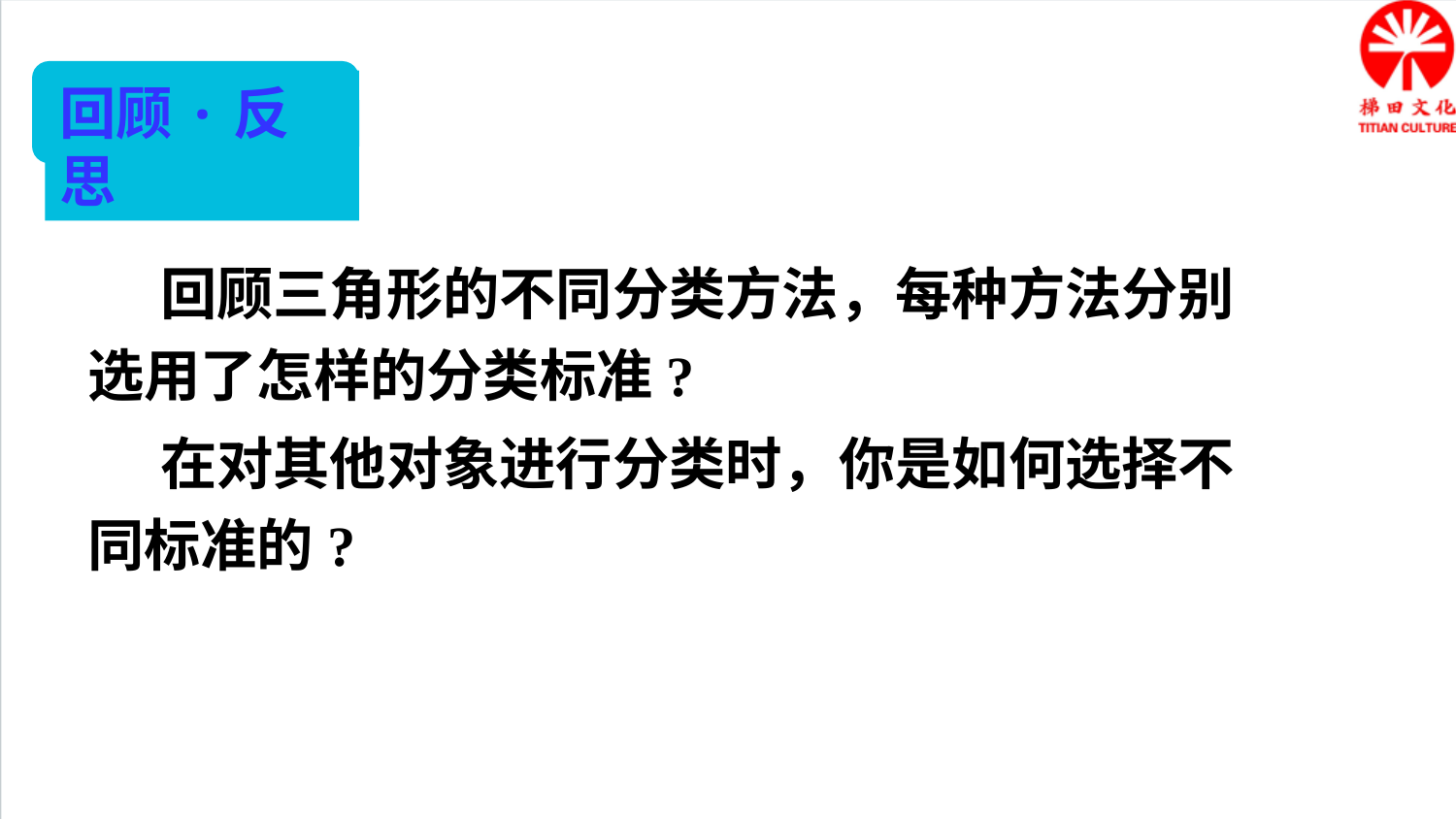

回顾·反思
回顾三角形的不同分类方法，每种方法分别选用了怎样的分类标准?
在对其他对象进行分类时，你是如何选择不同标准的?